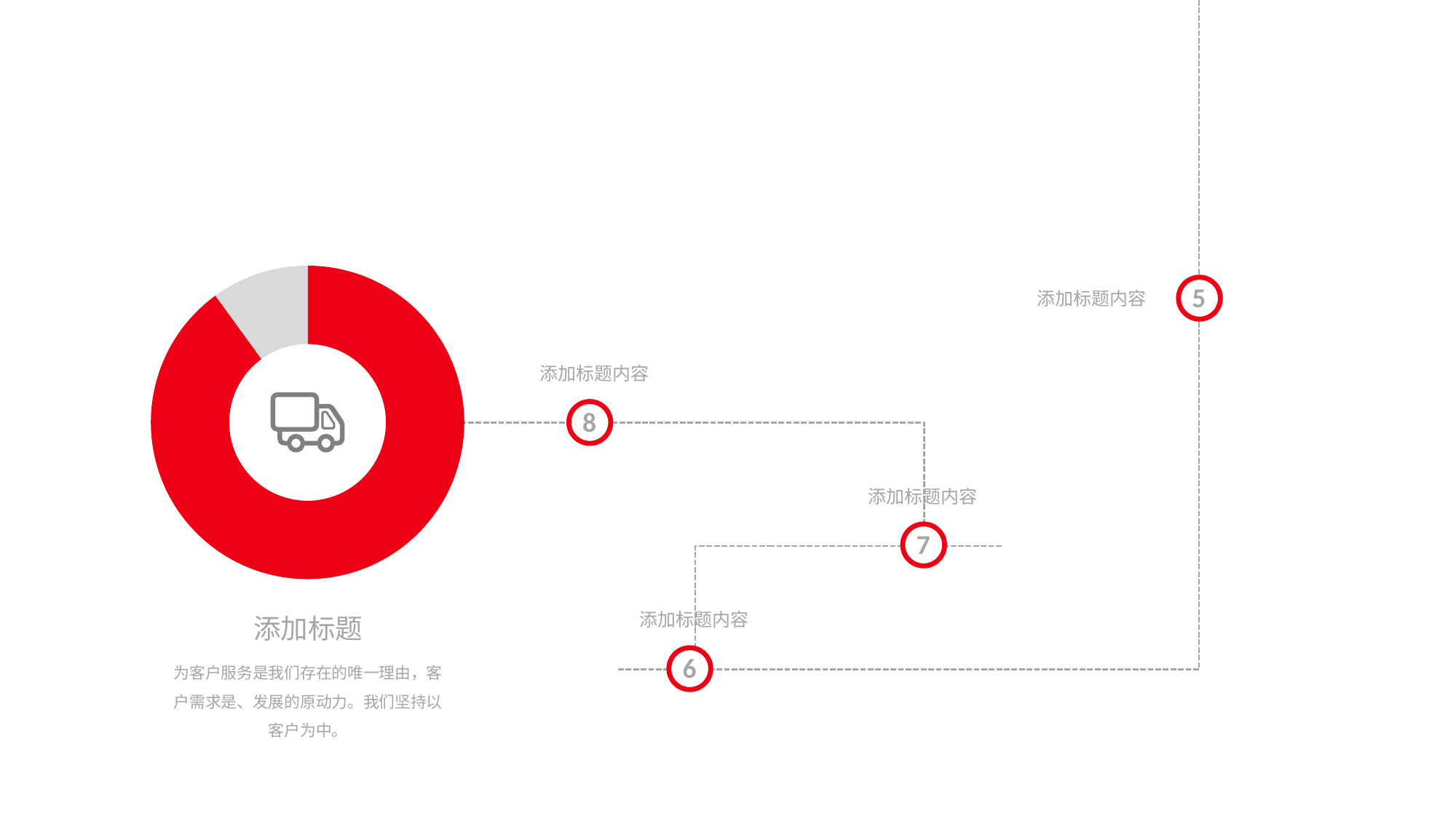

### Chart

| Category | Sales |
|---|---|
| 1st Qtr | 90.0 |
| 2nd Qtr | 10.0 |
5

添加标题内容
添加标题内容

8

添加标题内容
7

添加标题
为客户服务是我们存在的唯一理由，客户需求是、发展的原动力。我们坚持以客户为中。
添加标题内容
6